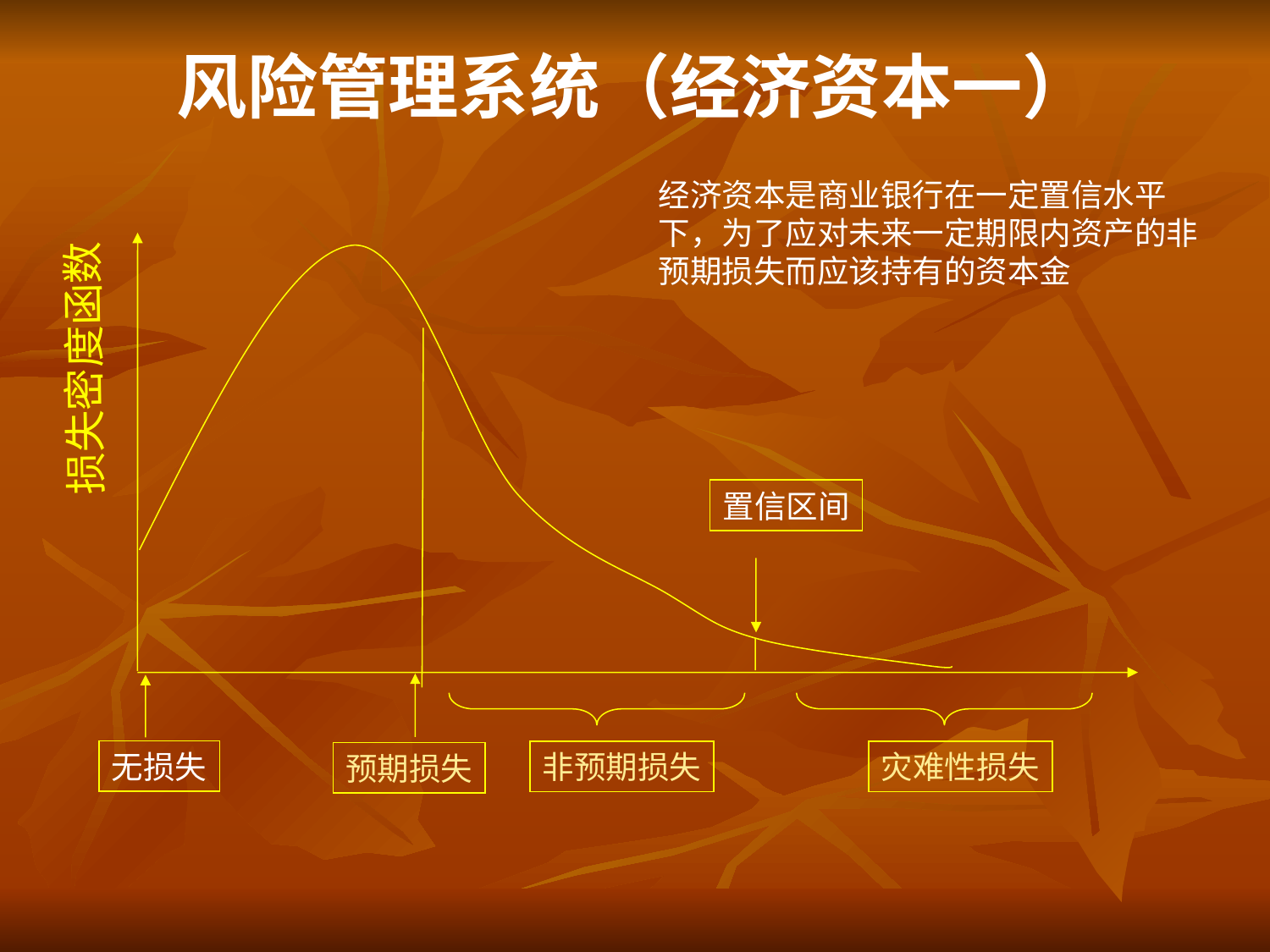

# 风险管理系统（经济资本一）
经济资本是商业银行在一定置信水平
下，为了应对未来一定期限内资产的非
预期损失而应该持有的资本金

损失密度函数

置信区间

无损失
非预期损失
灾难性损失
预期损失